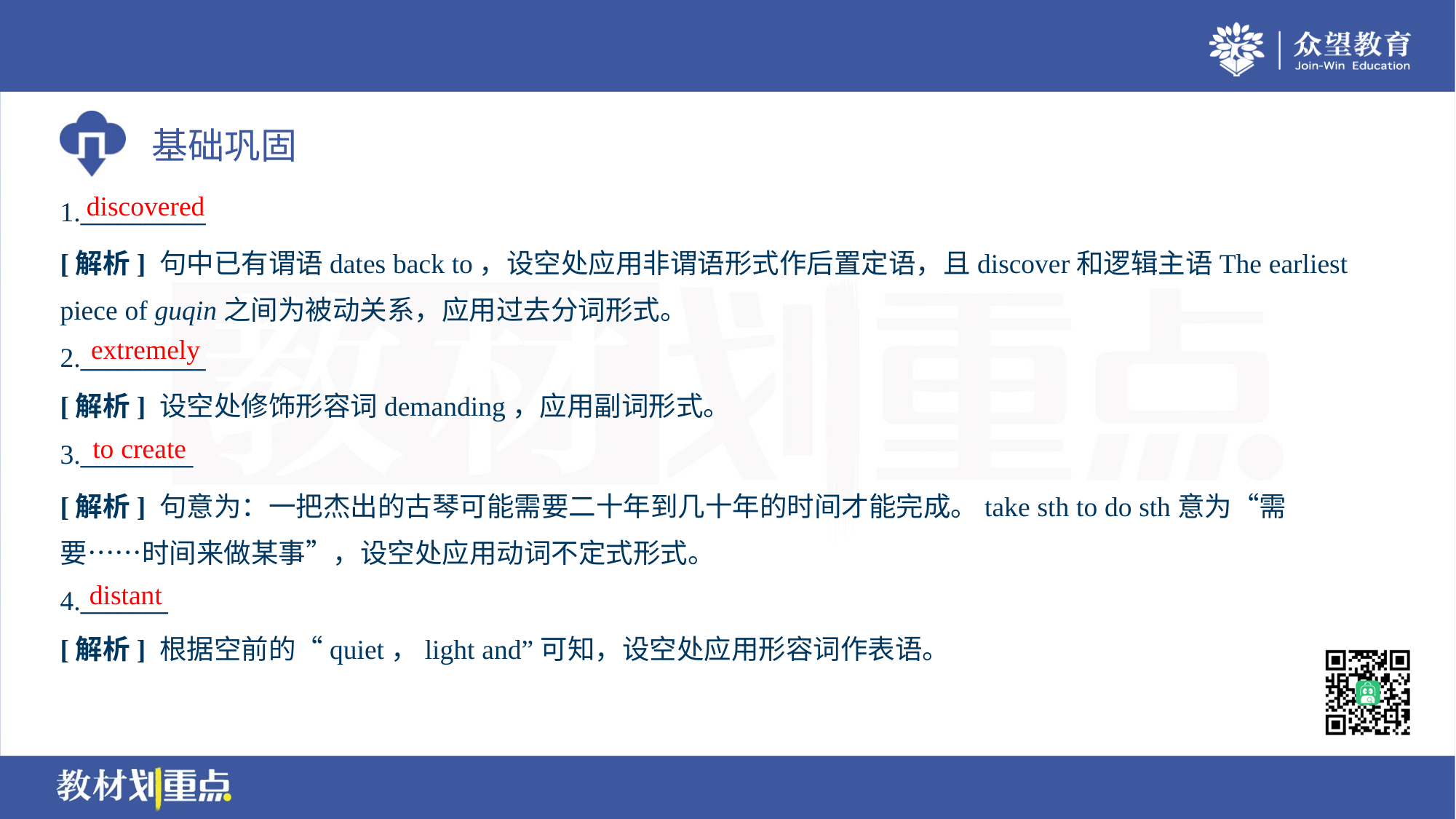

discovered
1.__________
[解析] 句中已有谓语dates back to，设空处应用非谓语形式作后置定语，且discover和逻辑主语The earliest
piece of guqin之间为被动关系，应用过去分词形式。
extremely
2.__________
[解析] 设空处修饰形容词demanding，应用副词形式。
to create
3._________
[解析] 句意为：一把杰出的古琴可能需要二十年到几十年的时间才能完成。take sth to do sth意为“需
要……时间来做某事”，设空处应用动词不定式形式。
distant
4._______
[解析] 根据空前的“quiet，light and”可知，设空处应用形容词作表语。